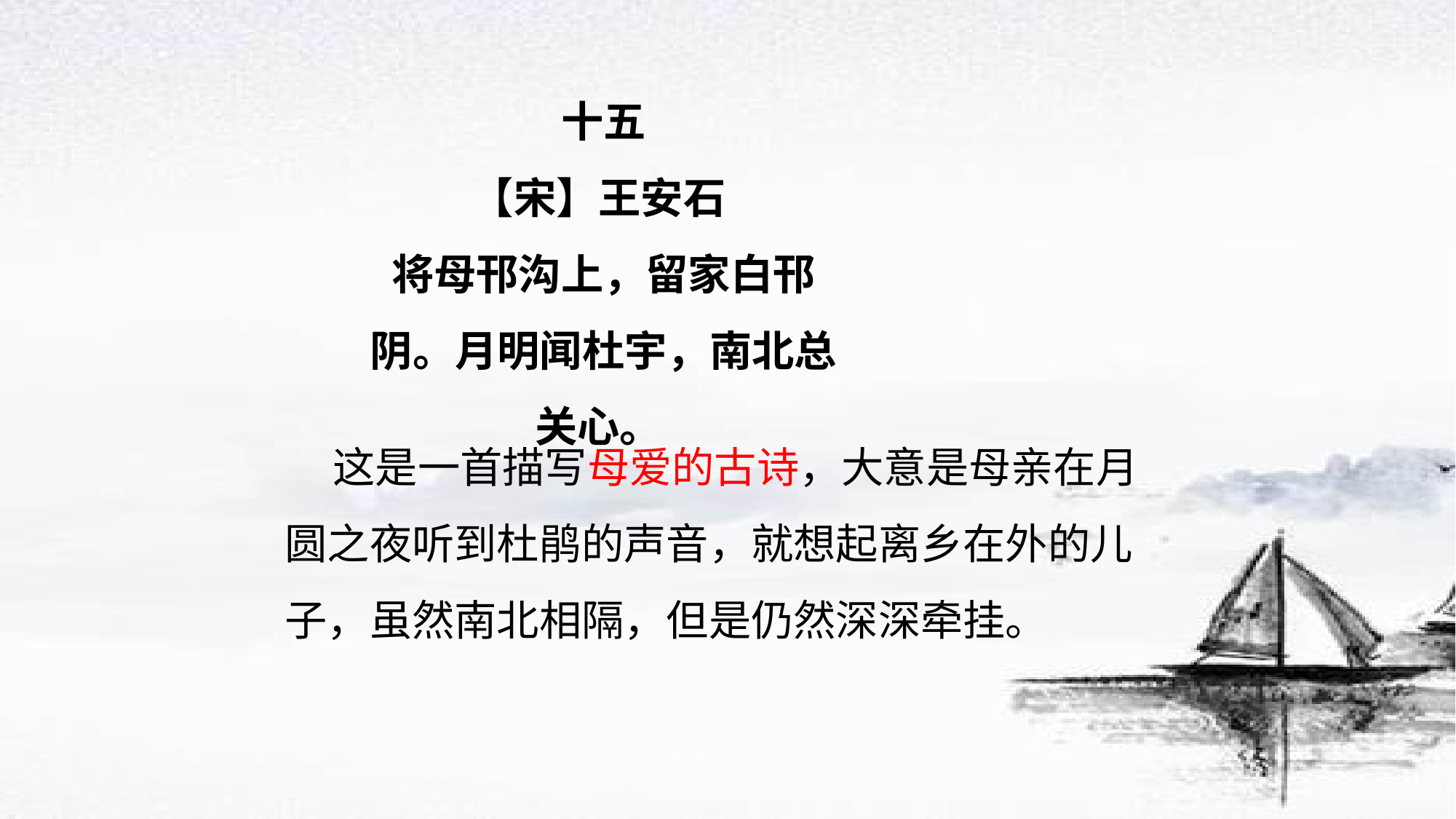

十五
【宋】王安石
将母邗沟上，留家白邗阴。月明闻杜宇，南北总关心。
    这是一首描写母爱的古诗，大意是母亲在月圆之夜听到杜鹃的声音，就想起离乡在外的儿子，虽然南北相隔，但是仍然深深牵挂。